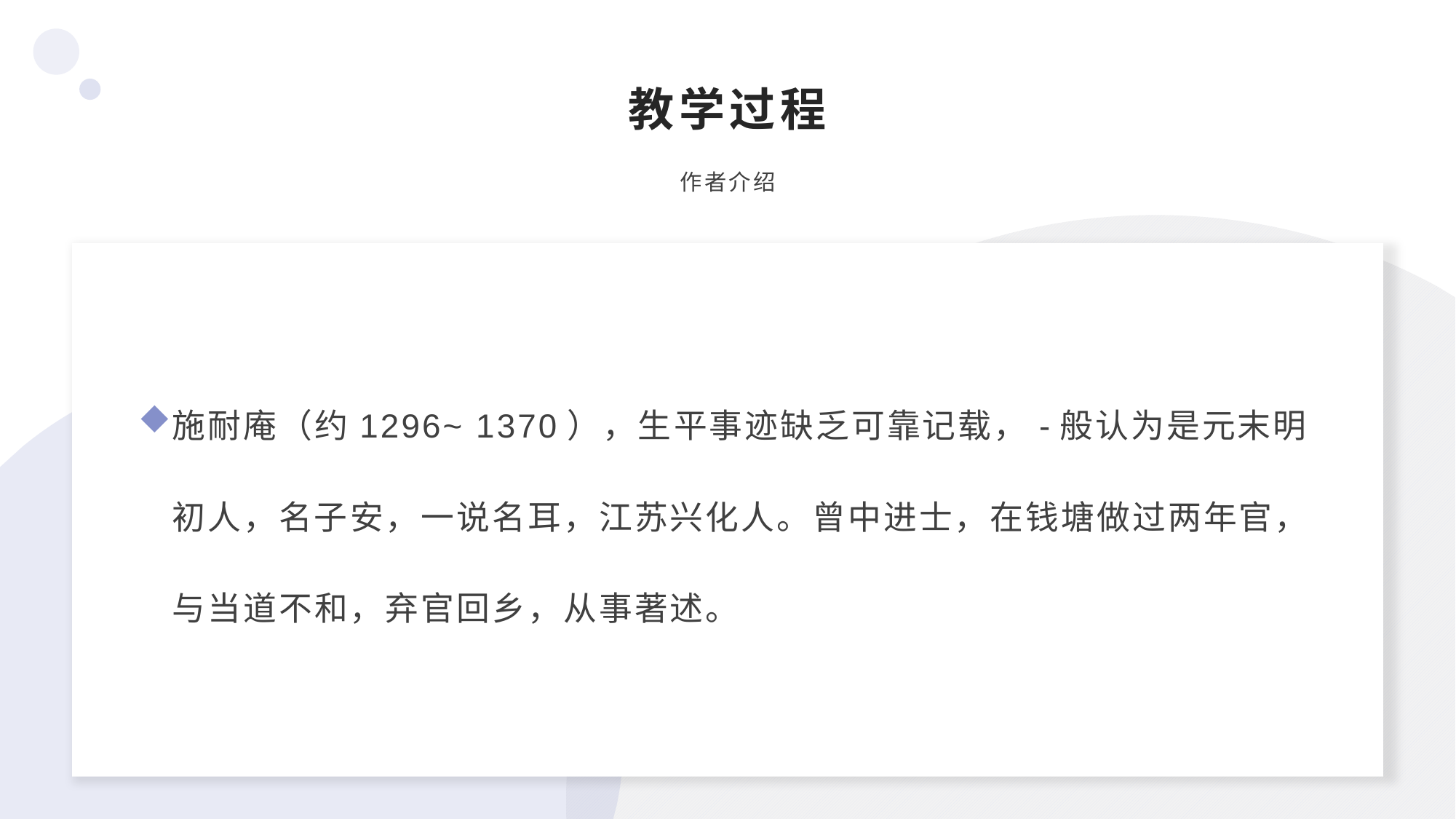

教学过程

作者介绍

施耐庵（约1296~ 1370），生平事迹缺乏可靠记载，-般认为是元末明初人，名子安，一说名耳，江苏兴化人。曾中进士，在钱塘做过两年官，与当道不和，弃官回乡，从事著述。